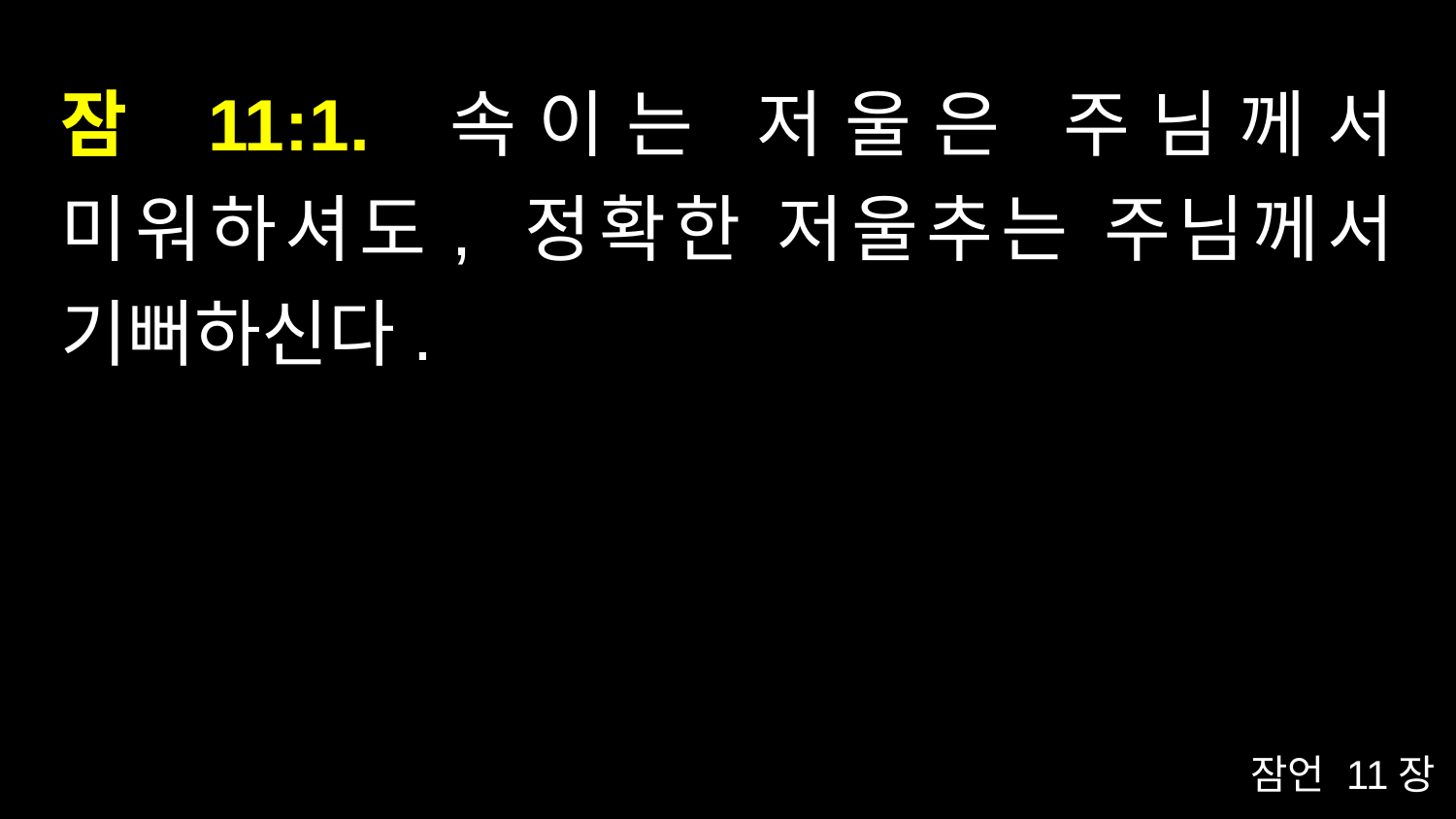

# 잠 11:1. 속이는 저울은 주님께서 미워하셔도, 정확한 저울추는 주님께서 기뻐하신다.
잠언 11장